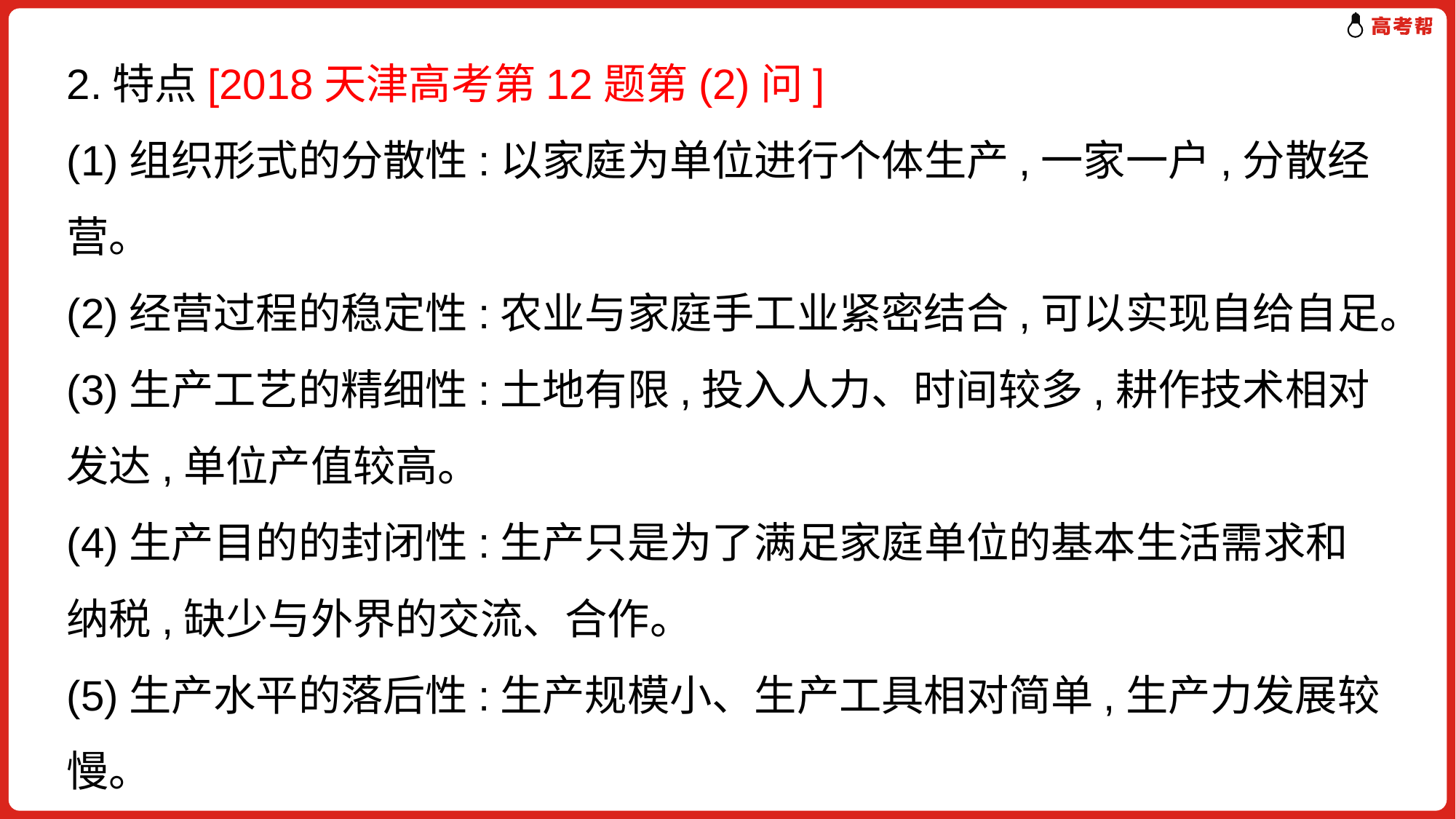

2.特点[2018天津高考第12题第(2)问]
(1)组织形式的分散性:以家庭为单位进行个体生产,一家一户,分散经营。
(2)经营过程的稳定性:农业与家庭手工业紧密结合,可以实现自给自足。
(3)生产工艺的精细性:土地有限,投入人力、时间较多,耕作技术相对发达,单位产值较高。
(4)生产目的的封闭性:生产只是为了满足家庭单位的基本生活需求和纳税,缺少与外界的交流、合作。
(5)生产水平的落后性:生产规模小、生产工具相对简单,生产力发展较慢。
(6)生产单位的脆弱性:收成有限,转迁不便,易受天灾人祸影响而破产。